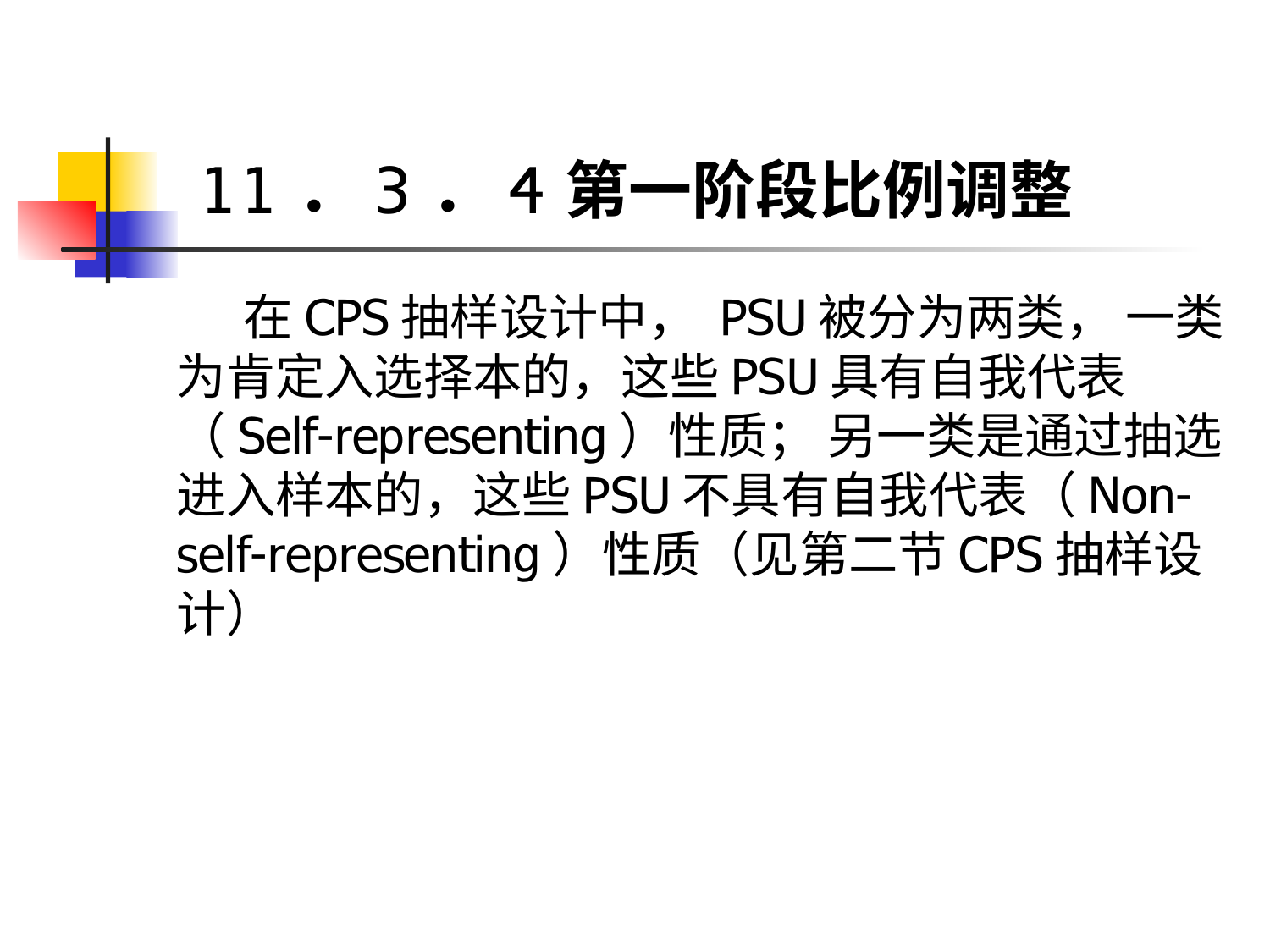

# 11．3．4第一阶段比例调整
     在CPS抽样设计中， PSU被分为两类， 一类为肯定入选择本的，这些PSU具有自我代表（Self-representing）性质； 另一类是通过抽选进入样本的，这些PSU不具有自我代表（Non-self-representing）性质（见第二节CPS抽样设计）